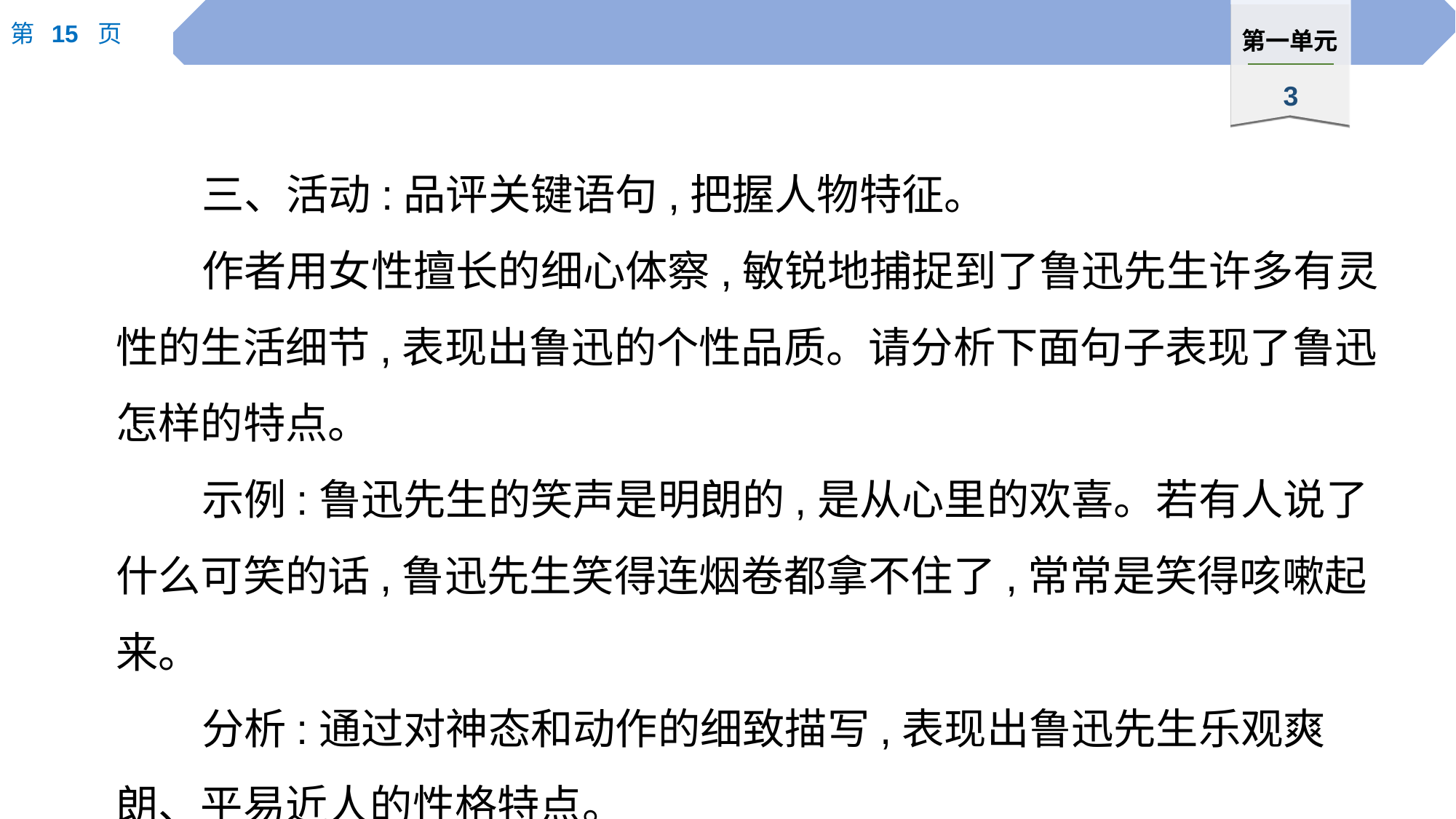

三、活动:品评关键语句,把握人物特征。
作者用女性擅长的细心体察,敏锐地捕捉到了鲁迅先生许多有灵性的生活细节,表现出鲁迅的个性品质。请分析下面句子表现了鲁迅怎样的特点。
示例:鲁迅先生的笑声是明朗的,是从心里的欢喜。若有人说了什么可笑的话,鲁迅先生笑得连烟卷都拿不住了,常常是笑得咳嗽起来。
分析:通过对神态和动作的细致描写,表现出鲁迅先生乐观爽朗、平易近人的性格特点。